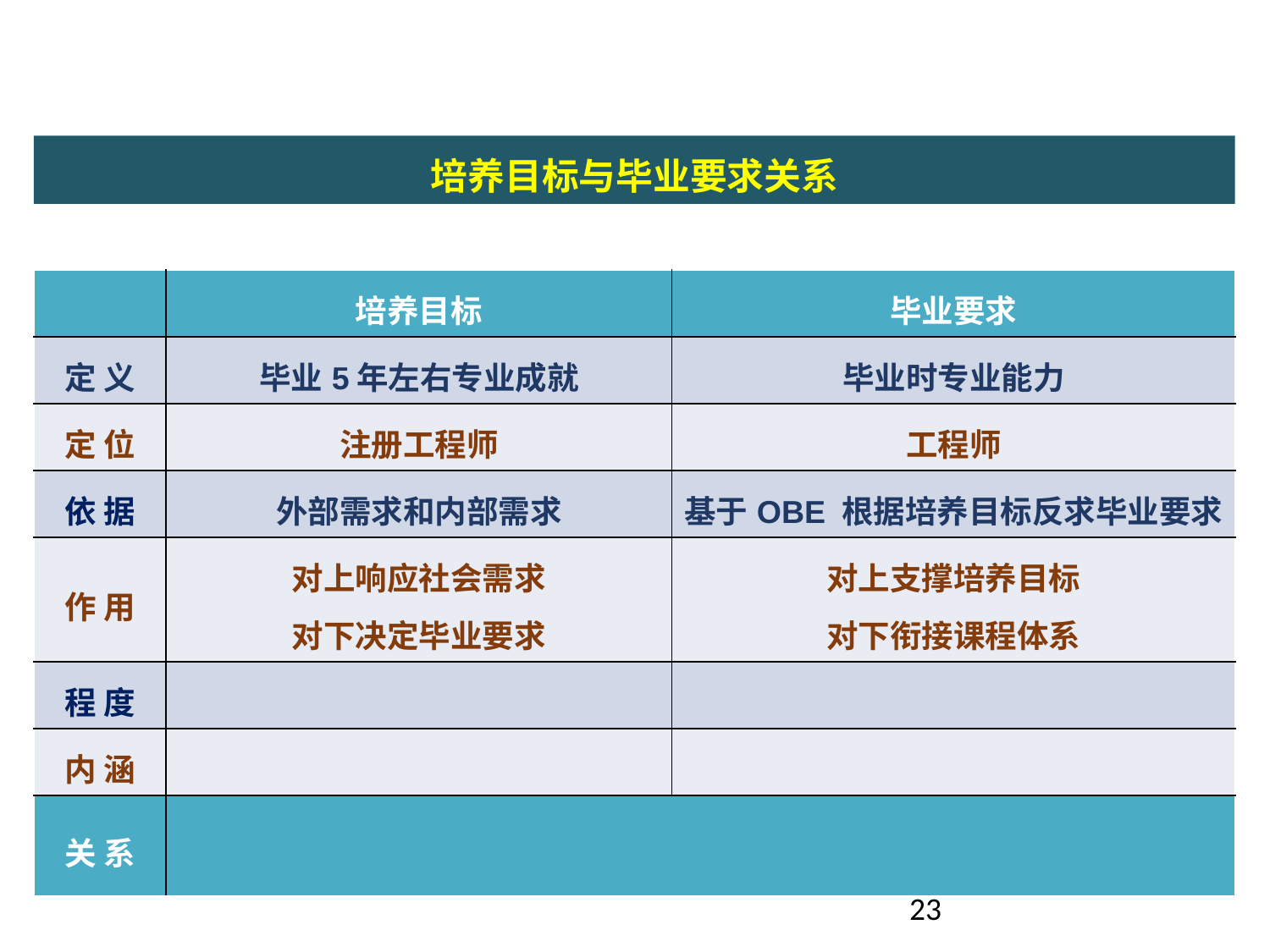

培养目标与毕业要求关系
|  | 培养目标 | 毕业要求 |
| --- | --- | --- |
| 定 义 | 毕业5年左右专业成就 | 毕业时专业能力 |
| 定 位 | 注册工程师 | 工程师 |
| 依 据 | 外部需求和内部需求 | 基于OBE 根据培养目标反求毕业要求 |
| 作 用 | 对上响应社会需求 对下决定毕业要求 | 对上支撑培养目标 对下衔接课程体系 |
| 程 度 |  |  |
| 内 涵 |  |  |
| 关 系 |  |  |
23